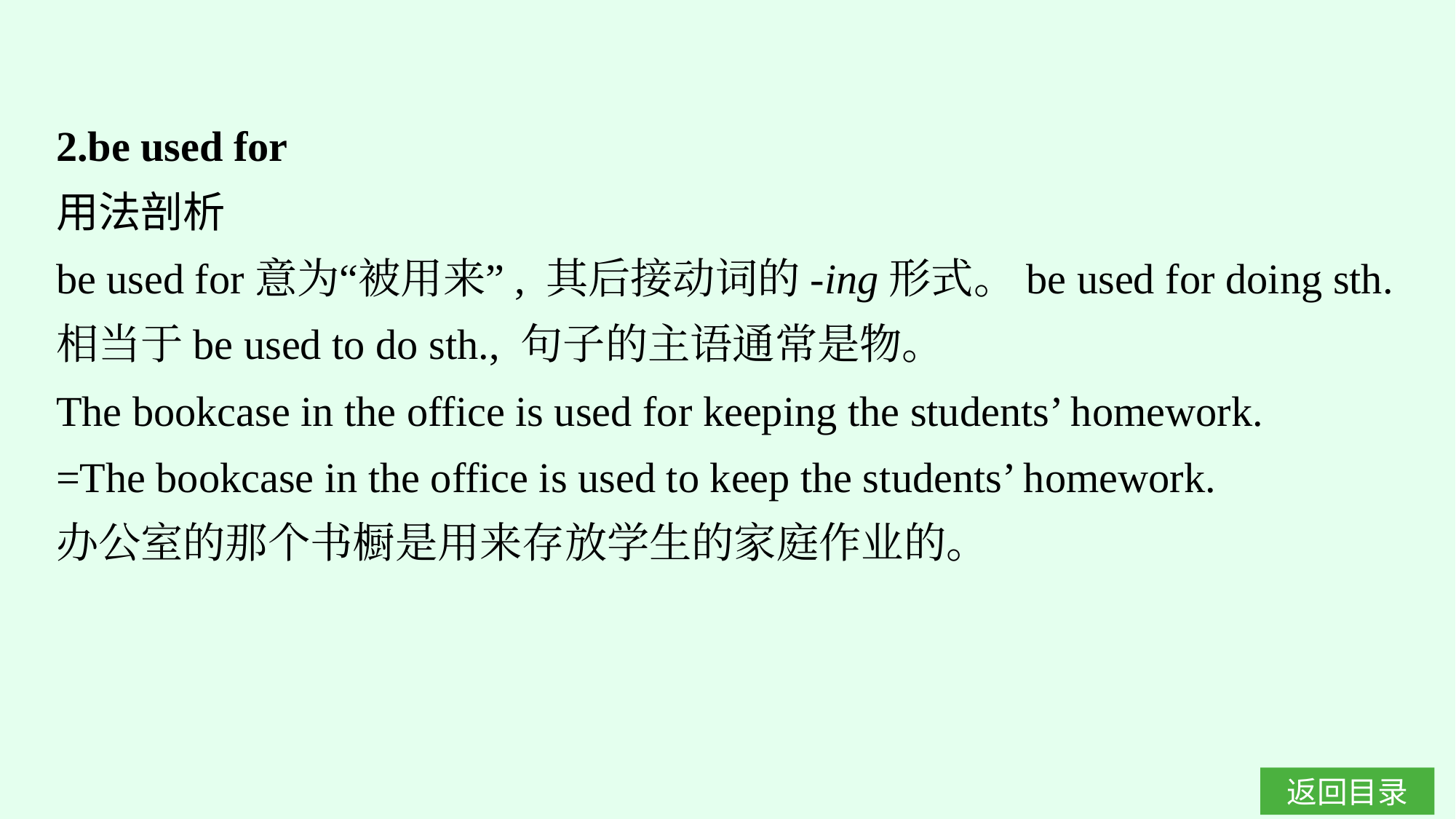

2.be used for
用法剖析
be used for意为“被用来”, 其后接动词的-ing形式。be used for doing sth.相当于be used to do sth., 句子的主语通常是物。
The bookcase in the office is used for keeping the students’ homework.
=The bookcase in the office is used to keep the students’ homework.
办公室的那个书橱是用来存放学生的家庭作业的。